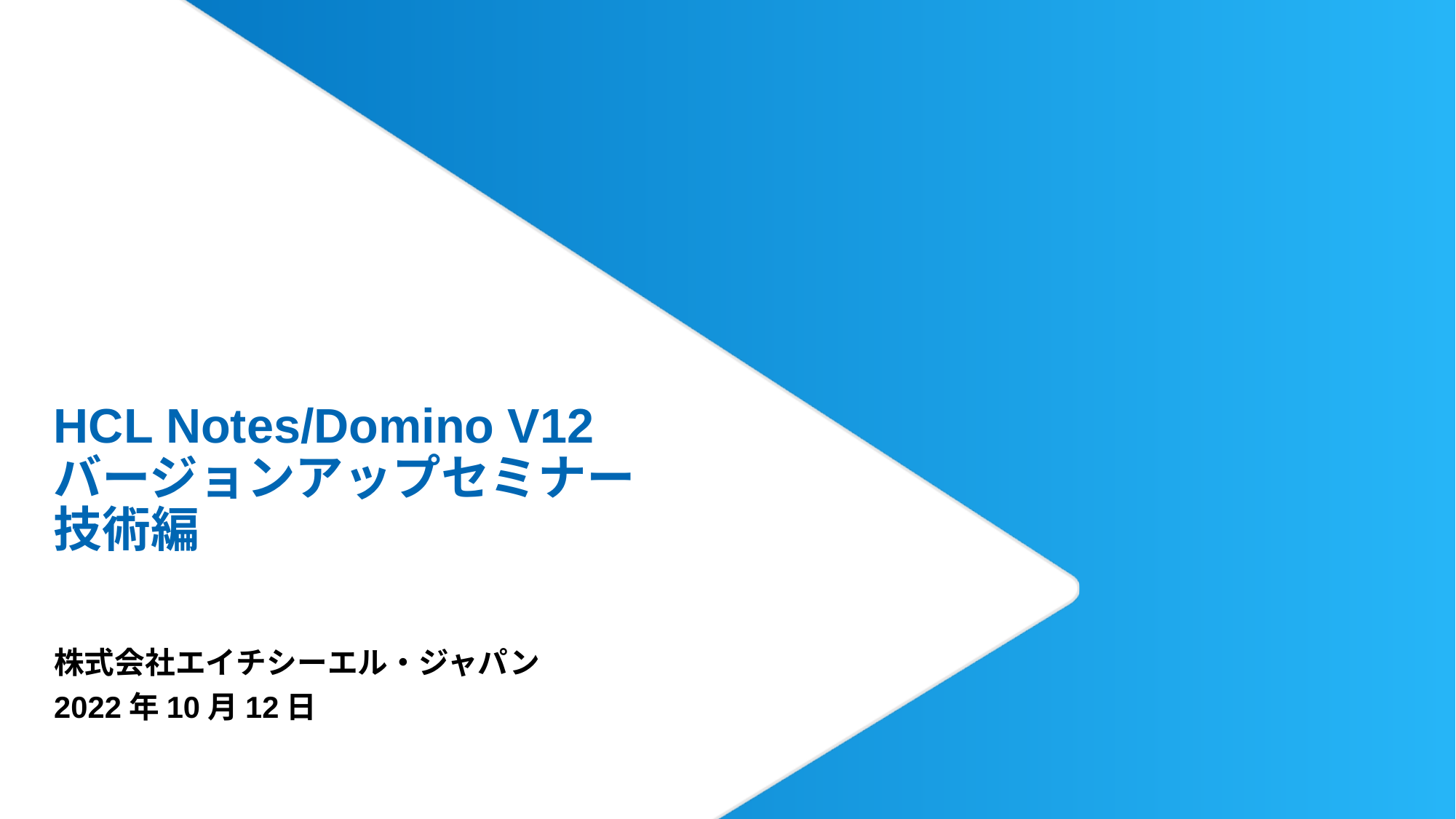

HCL Notes/Domino V12
バージョンアップセミナー
技術編
株式会社エイチシーエル・ジャパン
2022年10月12日